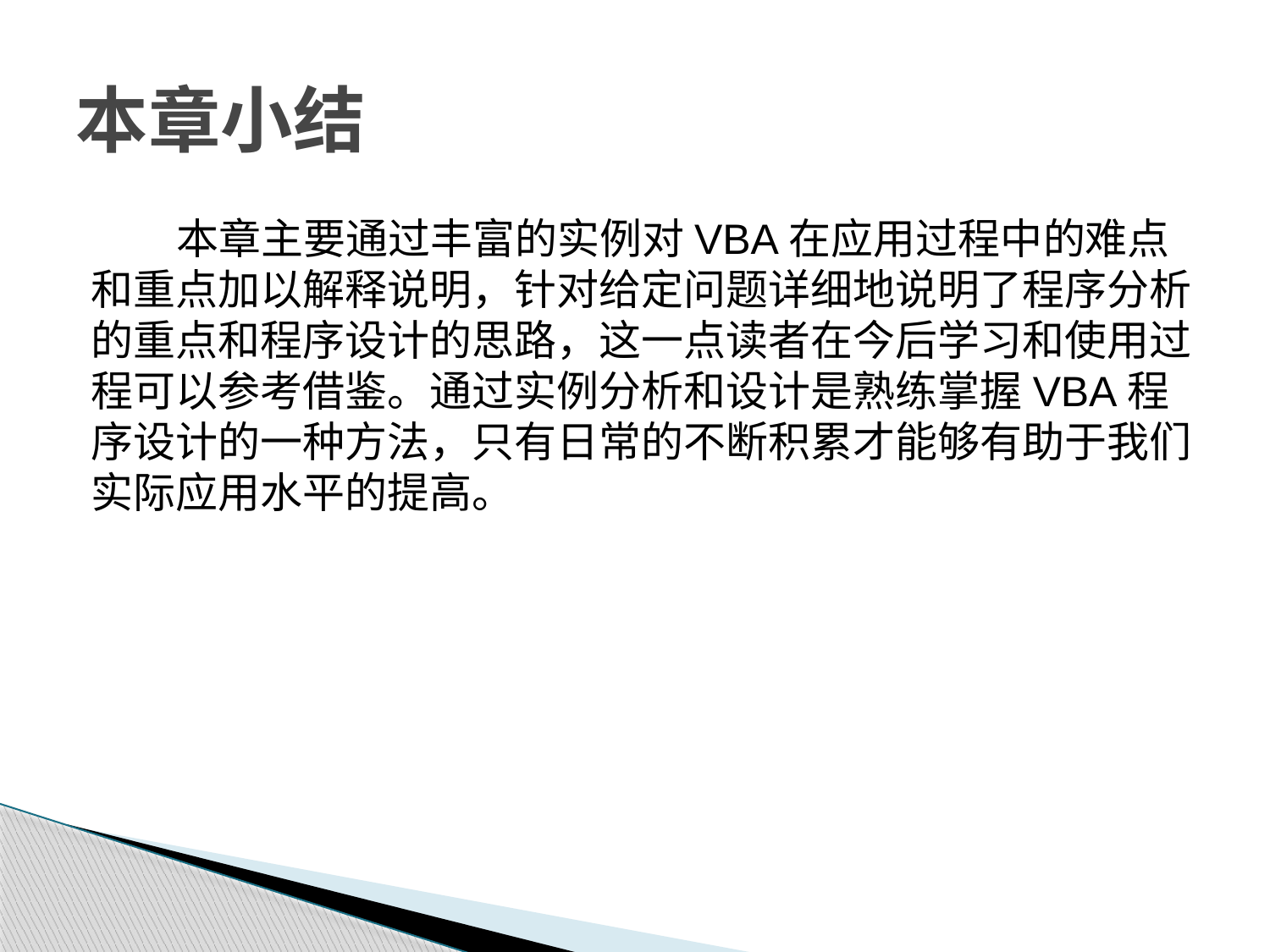

# 本章小结
本章主要通过丰富的实例对VBA在应用过程中的难点和重点加以解释说明，针对给定问题详细地说明了程序分析的重点和程序设计的思路，这一点读者在今后学习和使用过程可以参考借鉴。通过实例分析和设计是熟练掌握VBA程序设计的一种方法，只有日常的不断积累才能够有助于我们实际应用水平的提高。